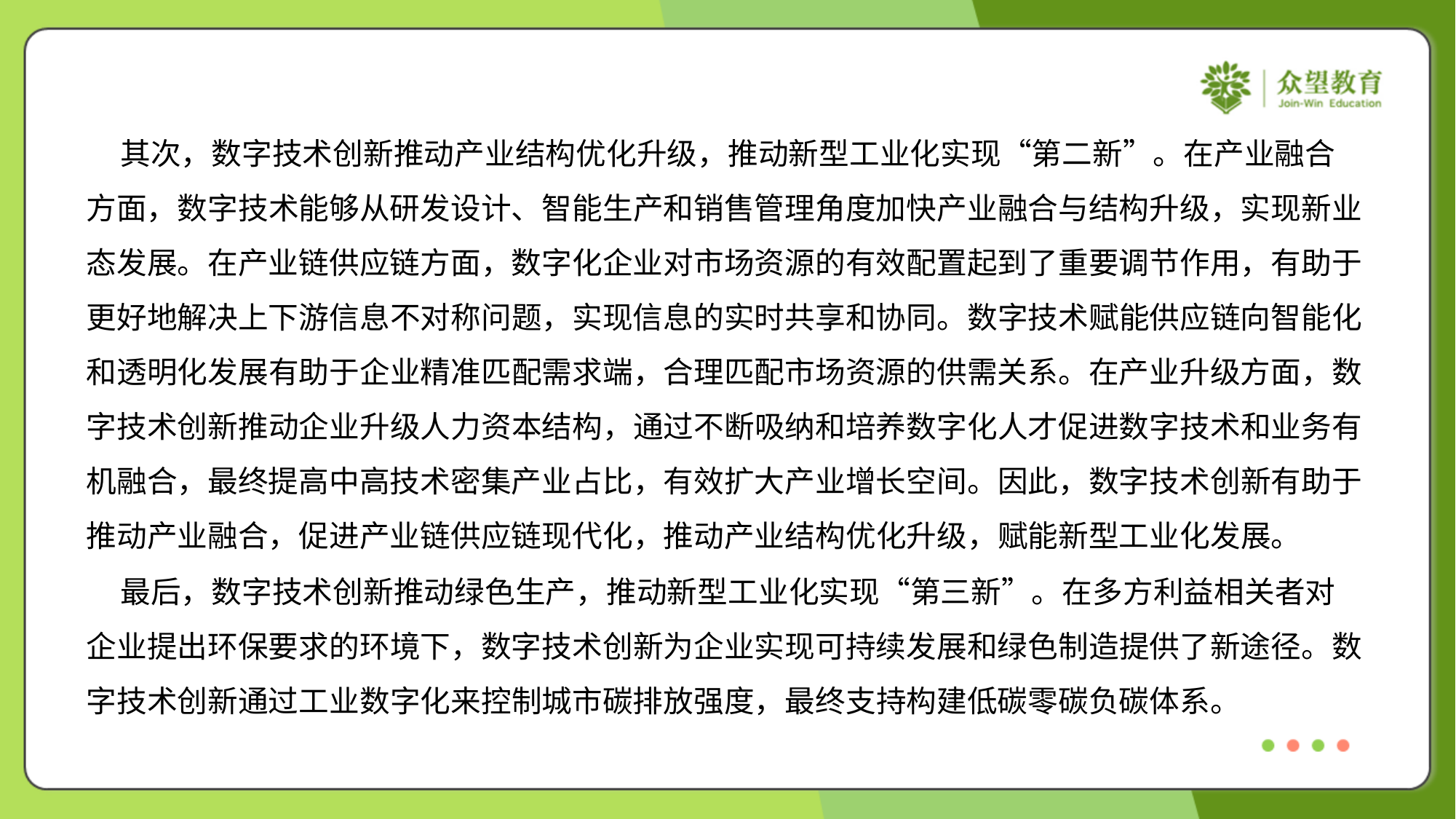

其次，数字技术创新推动产业结构优化升级，推动新型工业化实现“第二新”。在产业融合
方面，数字技术能够从研发设计、智能生产和销售管理角度加快产业融合与结构升级，实现新业
态发展。在产业链供应链方面，数字化企业对市场资源的有效配置起到了重要调节作用，有助于
更好地解决上下游信息不对称问题，实现信息的实时共享和协同。数字技术赋能供应链向智能化
和透明化发展有助于企业精准匹配需求端，合理匹配市场资源的供需关系。在产业升级方面，数
字技术创新推动企业升级人力资本结构，通过不断吸纳和培养数字化人才促进数字技术和业务有
机融合，最终提高中高技术密集产业占比，有效扩大产业增长空间。因此，数字技术创新有助于
推动产业融合，促进产业链供应链现代化，推动产业结构优化升级，赋能新型工业化发展。
    最后，数字技术创新推动绿色生产，推动新型工业化实现“第三新”。在多方利益相关者对
企业提出环保要求的环境下，数字技术创新为企业实现可持续发展和绿色制造提供了新途径。数
字技术创新通过工业数字化来控制城市碳排放强度，最终支持构建低碳零碳负碳体系。